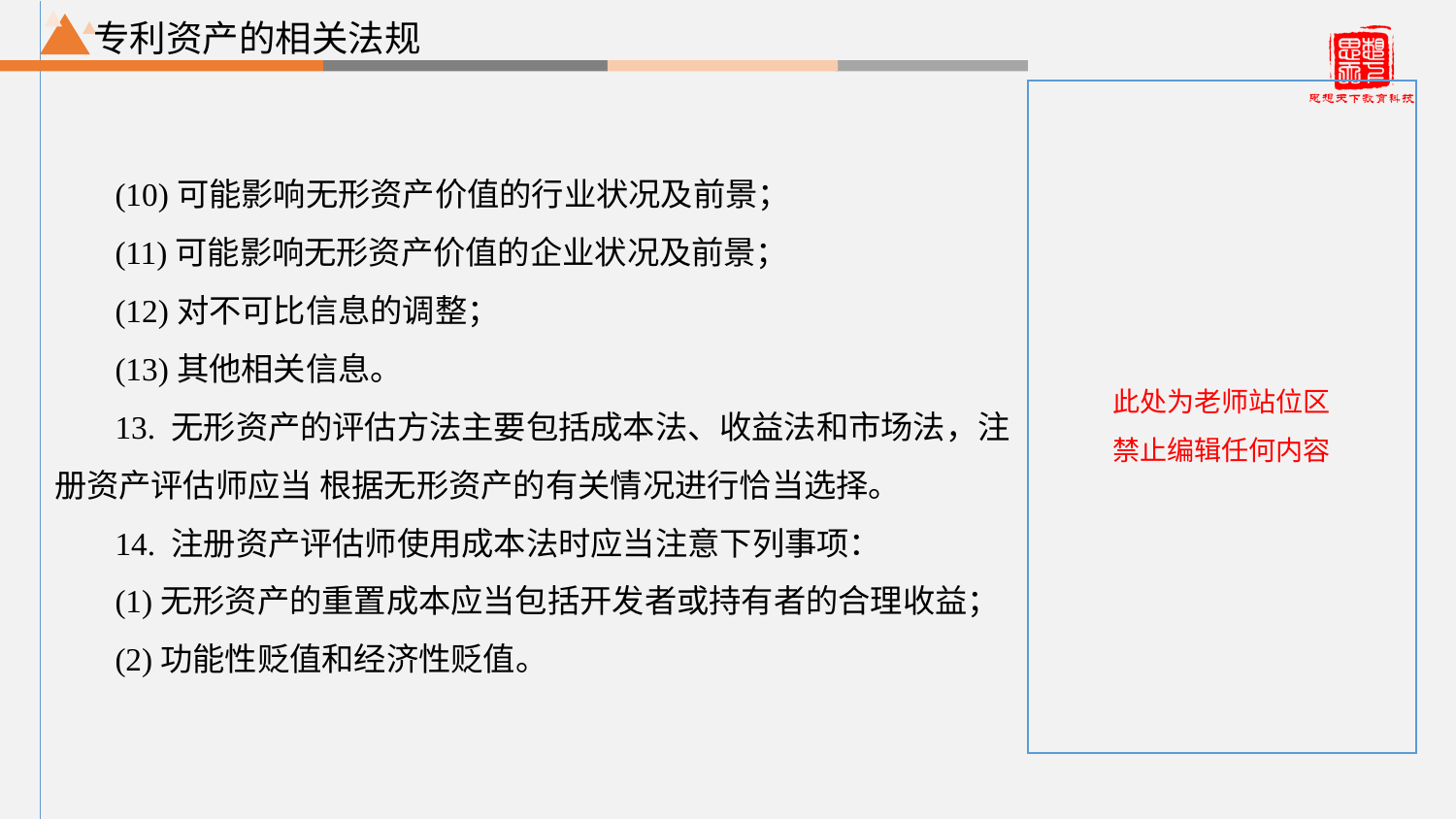

专利资产的相关法规
(10)可能影响无形资产价值的行业状况及前景；
(11)可能影响无形资产价值的企业状况及前景；
(12)对不可比信息的调整；
(13)其他相关信息。
13. 无形资产的评估方法主要包括成本法、收益法和市场法，注册资产评估师应当 根据无形资产的有关情况进行恰当选择。
14. 注册资产评估师使用成本法时应当注意下列事项：
(1)无形资产的重置成本应当包括开发者或持有者的合理收益；
(2)功能性贬值和经济性贬值。

48